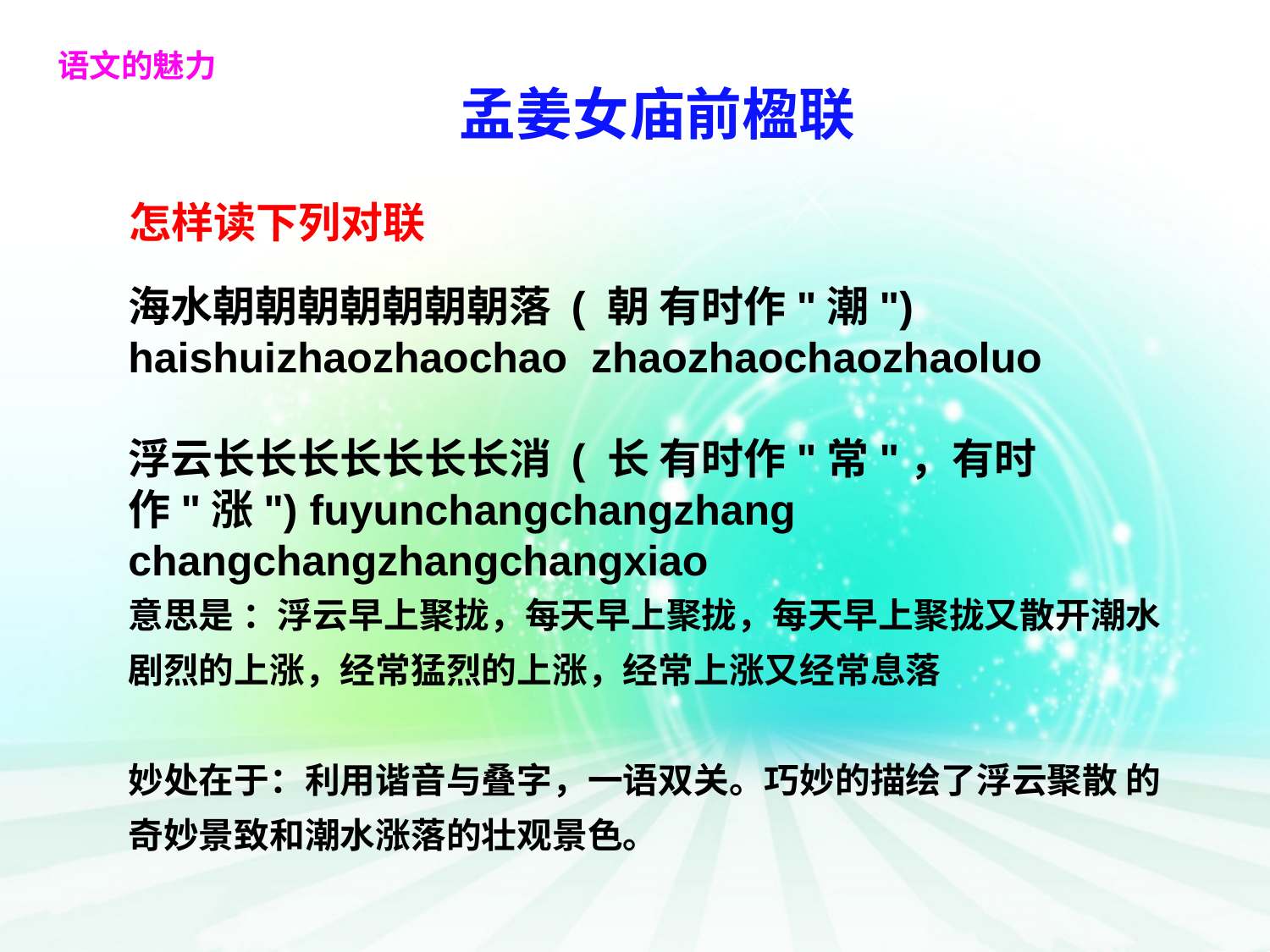

语文的魅力
孟姜女庙前楹联
怎样读下列对联
海水朝朝朝朝朝朝朝落 ( 朝 有时作"潮") haishuizhaozhaochao  zhaozhaochaozhaoluo

浮云长长长长长长长消 ( 长 有时作"常"，有时作"涨") fuyunchangchangzhang changchangzhangchangxiao
意思是 ：浮云早上聚拢，每天早上聚拢，每天早上聚拢又散开潮水剧烈的上涨，经常猛烈的上涨，经常上涨又经常息落

妙处在于：利用谐音与叠字，一语双关。巧妙的描绘了浮云聚散 的奇妙景致和潮水涨落的壮观景色。